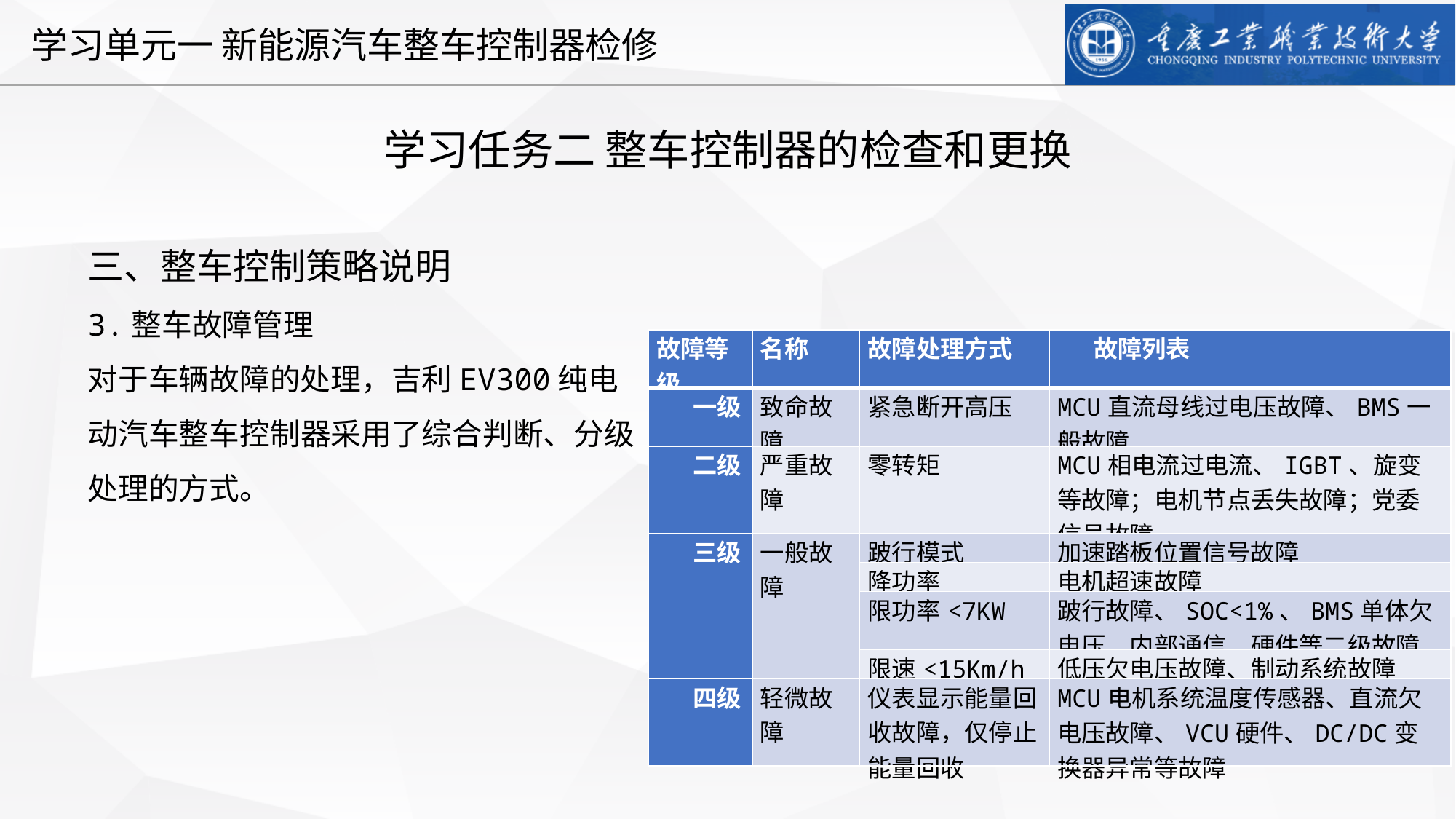

学习任务二 整车控制器的检查和更换
三、整车控制策略说明
3.整车故障管理
对于车辆故障的处理，吉利EV300纯电动汽车整车控制器采用了综合判断、分级处理的方式。
| 故障等级 | 名称 | 故障处理方式 | 故障列表 |
| --- | --- | --- | --- |
| 一级 | 致命故障 | 紧急断开高压 | MCU直流母线过电压故障、BMS一般故障 |
| 二级 | 严重故障 | 零转矩 | MCU相电流过电流、IGBT、旋变等故障；电机节点丢失故障；党委信号故障 |
| 三级 | 一般故障 | 跛行模式 | 加速踏板位置信号故障 |
|  |  | 降功率 | 电机超速故障 |
|  |  | 限功率<7KW | 跛行故障、SOC<1%、BMS单体欠电压、内部通信、硬件等二级故障 |
|  |  | 限速<15Km/h | 低压欠电压故障、制动系统故障 |
| 四级 | 轻微故障 | 仪表显示能量回收故障，仅停止能量回收 | MCU电机系统温度传感器、直流欠电压故障、VCU硬件、DC/DC变换器异常等故障 |